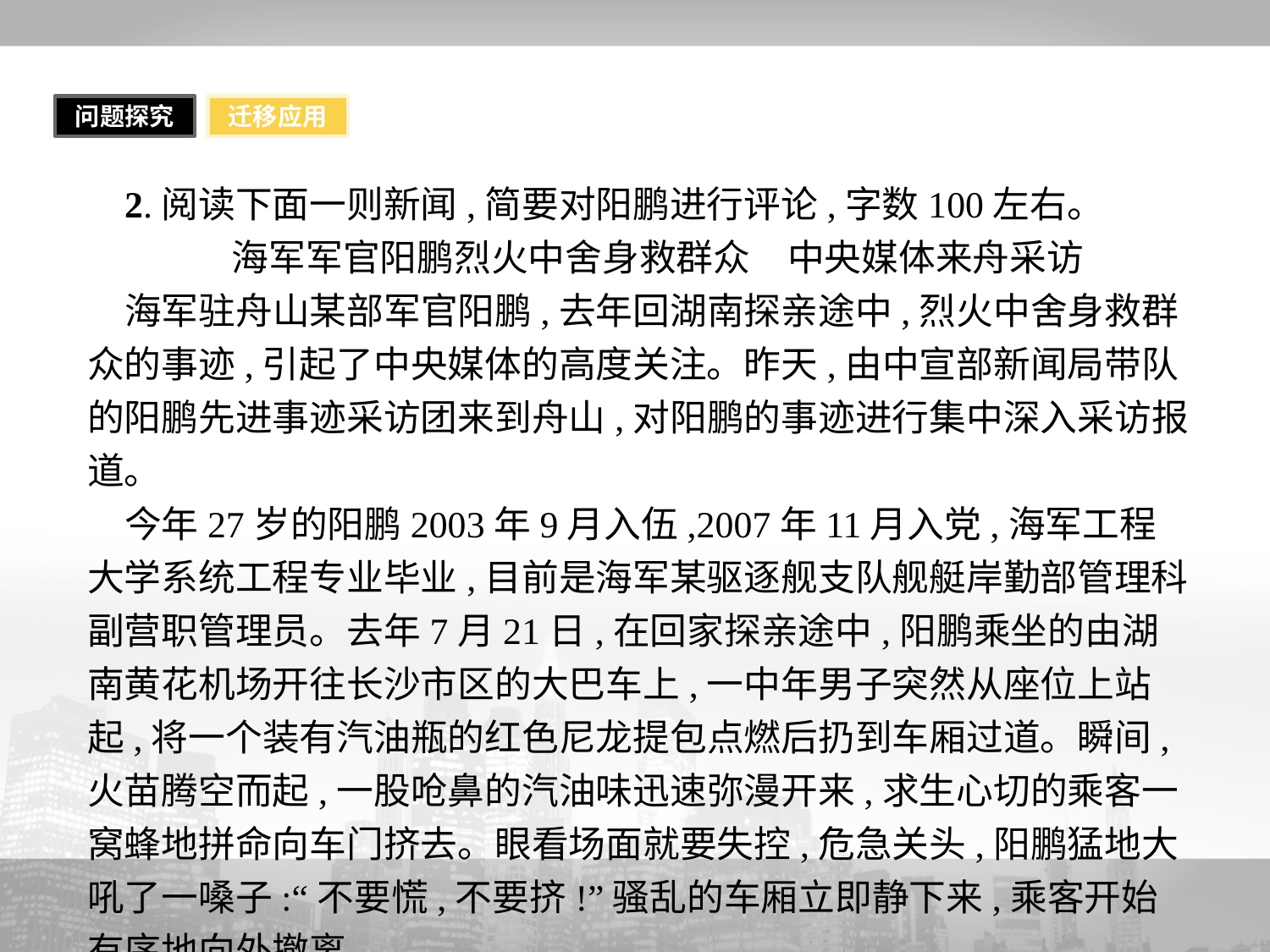

问题探究
迁移应用
2.阅读下面一则新闻,简要对阳鹏进行评论,字数100左右。
海军军官阳鹏烈火中舍身救群众　中央媒体来舟采访
海军驻舟山某部军官阳鹏,去年回湖南探亲途中,烈火中舍身救群众的事迹,引起了中央媒体的高度关注。昨天,由中宣部新闻局带队的阳鹏先进事迹采访团来到舟山,对阳鹏的事迹进行集中深入采访报道。
今年27岁的阳鹏2003年9月入伍,2007年11月入党,海军工程大学系统工程专业毕业,目前是海军某驱逐舰支队舰艇岸勤部管理科副营职管理员。去年7月21日,在回家探亲途中,阳鹏乘坐的由湖南黄花机场开往长沙市区的大巴车上,一中年男子突然从座位上站起,将一个装有汽油瓶的红色尼龙提包点燃后扔到车厢过道。瞬间,火苗腾空而起,一股呛鼻的汽油味迅速弥漫开来,求生心切的乘客一窝蜂地拼命向车门挤去。眼看场面就要失控,危急关头,阳鹏猛地大吼了一嗓子:“不要慌,不要挤!”骚乱的车厢立即静下来,乘客开始有序地向外撤离。